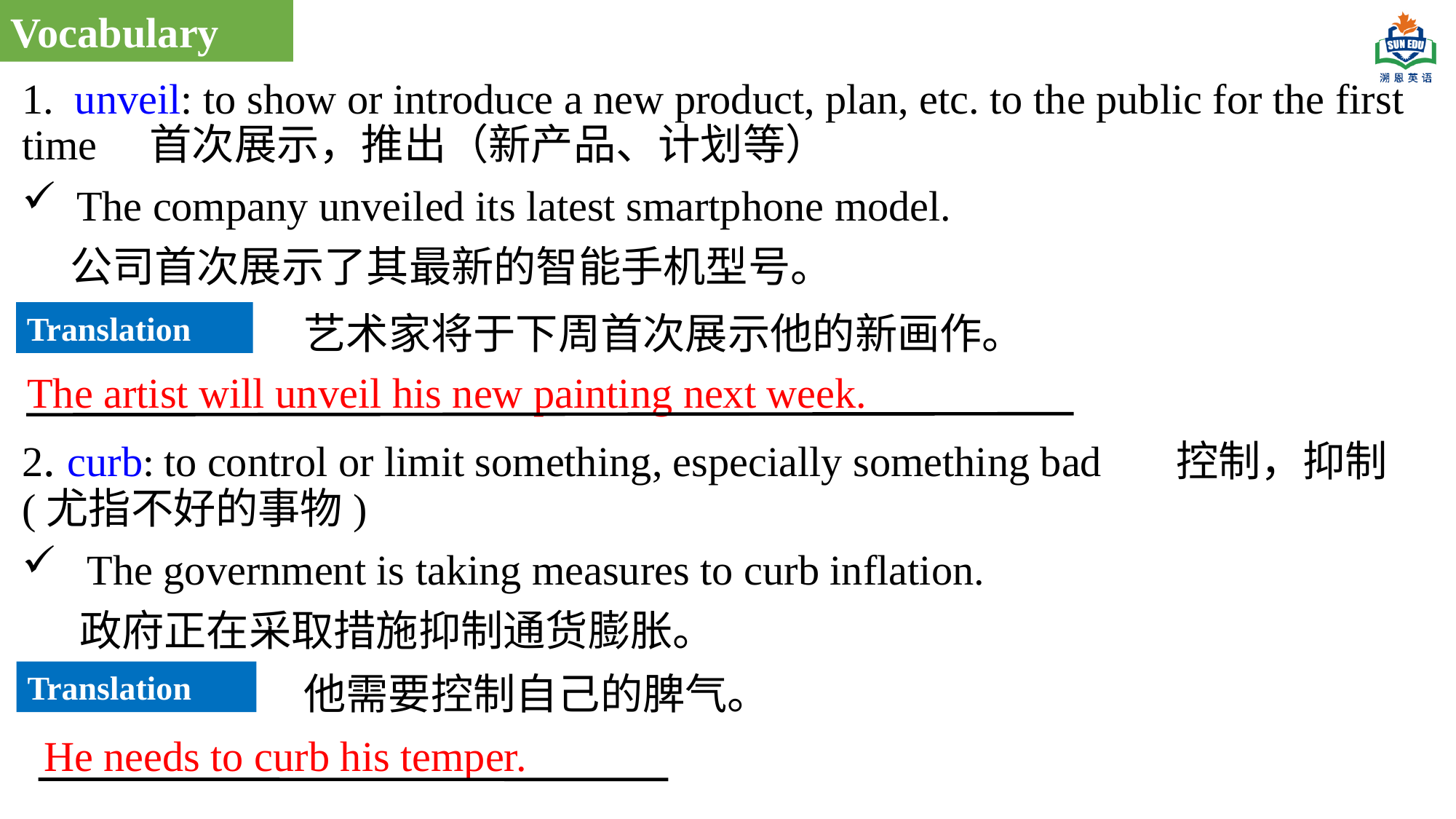

Vocabulary
1.  unveil: to show or introduce a new product, plan, etc. to the public for the first time    首次展示，推出（新产品、计划等）
The company unveiled its latest smartphone model.
    公司首次展示了其最新的智能手机型号。

2. curb: to control or limit something, especially something bad      控制，抑制(尤指不好的事物)
 The government is taking measures to curb inflation.
     政府正在采取措施抑制通货膨胀。
艺术家将于下周首次展示他的新画作。
Translation
The artist will unveil his new painting next week.
Translation
他需要控制自己的脾气。
He needs to curb his temper.